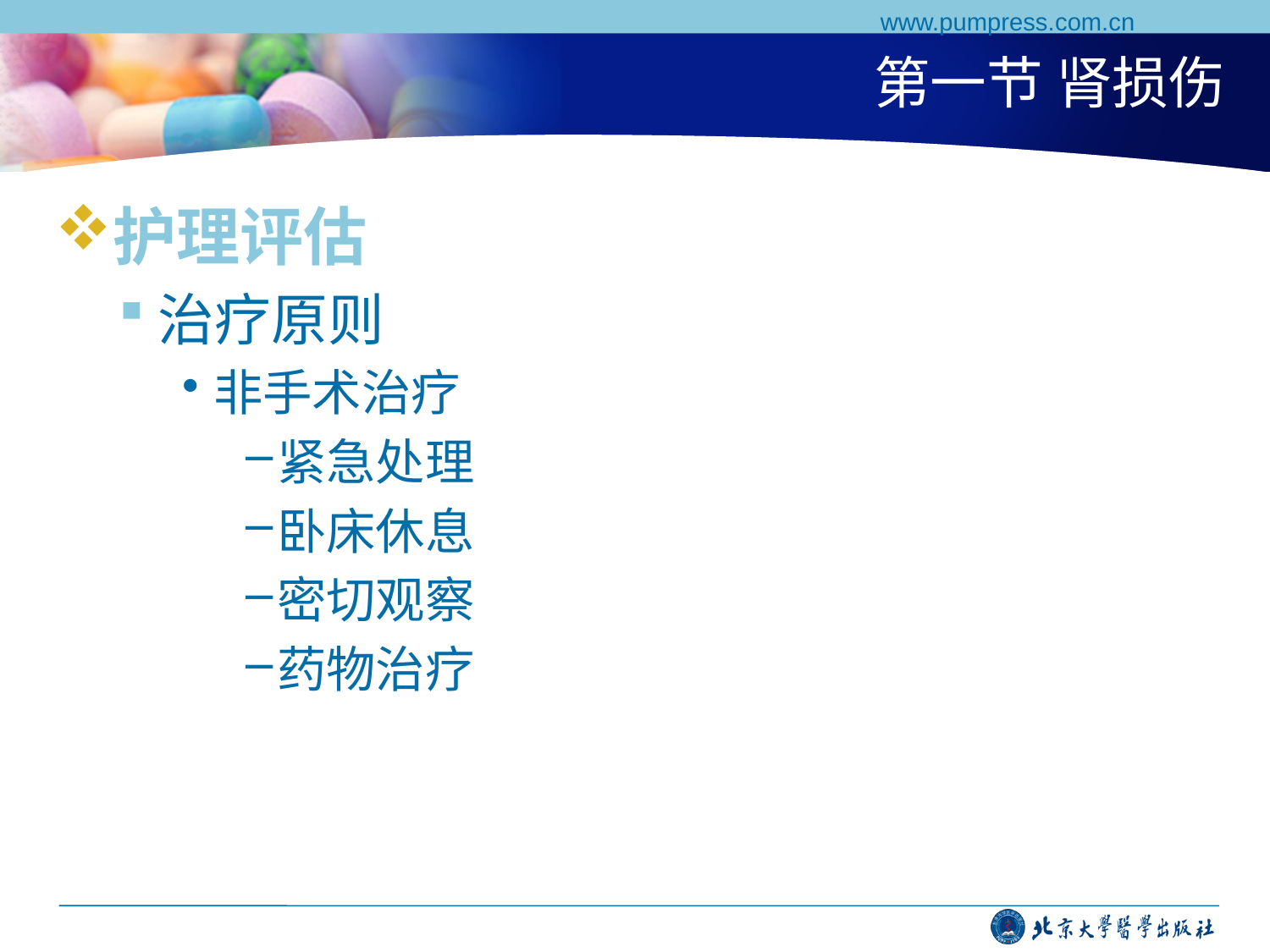

www.pumpress.com.cn
# 第一节 肾损伤
护理评估
治疗原则
非手术治疗
紧急处理
卧床休息
密切观察
药物治疗